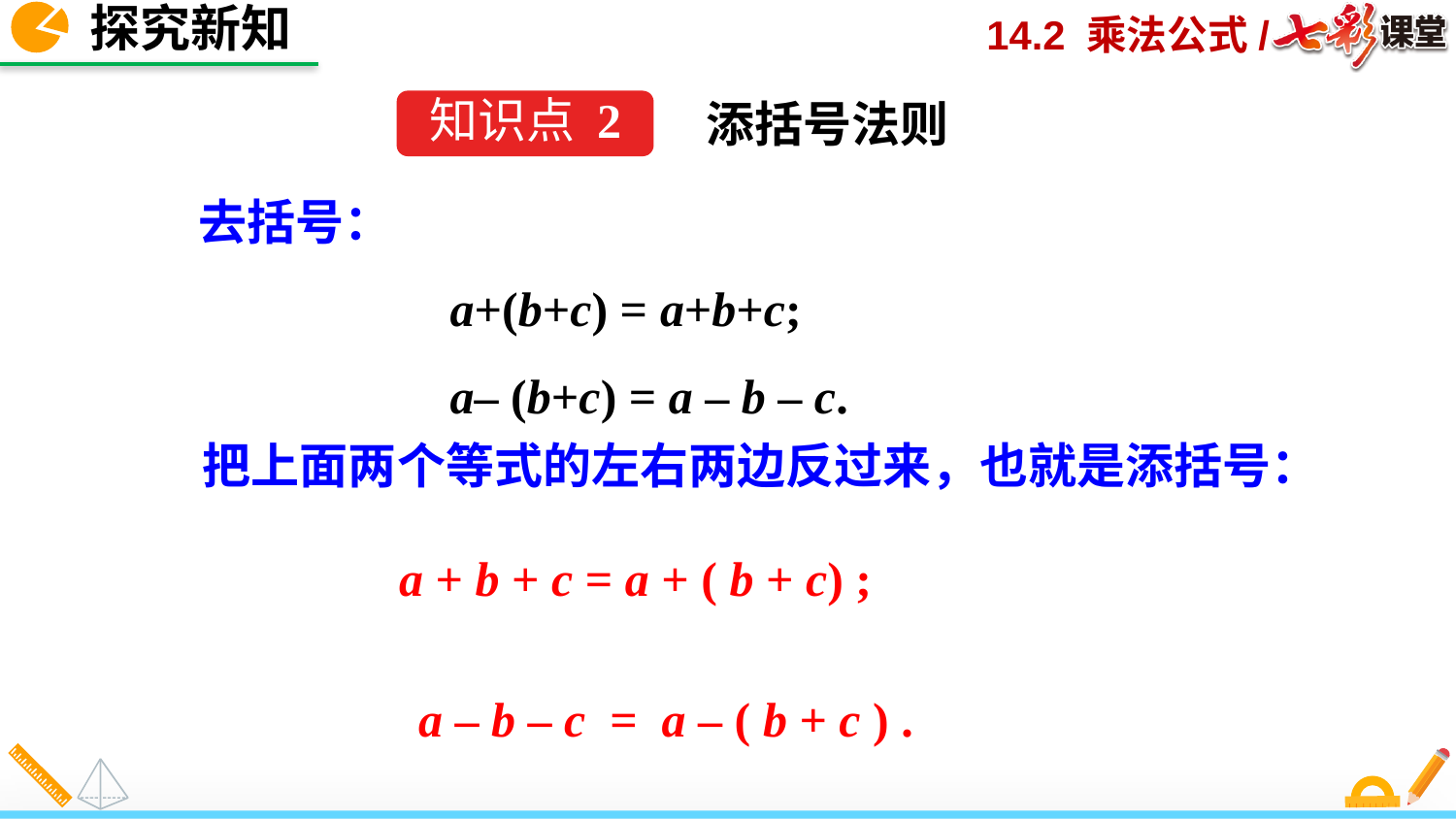

探究新知

添括号法则

知识点 2
去括号：
a+(b+c) = a+b+c;
a– (b+c) = a – b – c.
把上面两个等式的左右两边反过来，也就是添括号：
a + b + c = a + ( b + c) ;
  a – b – c  =  a – ( b + c ) .